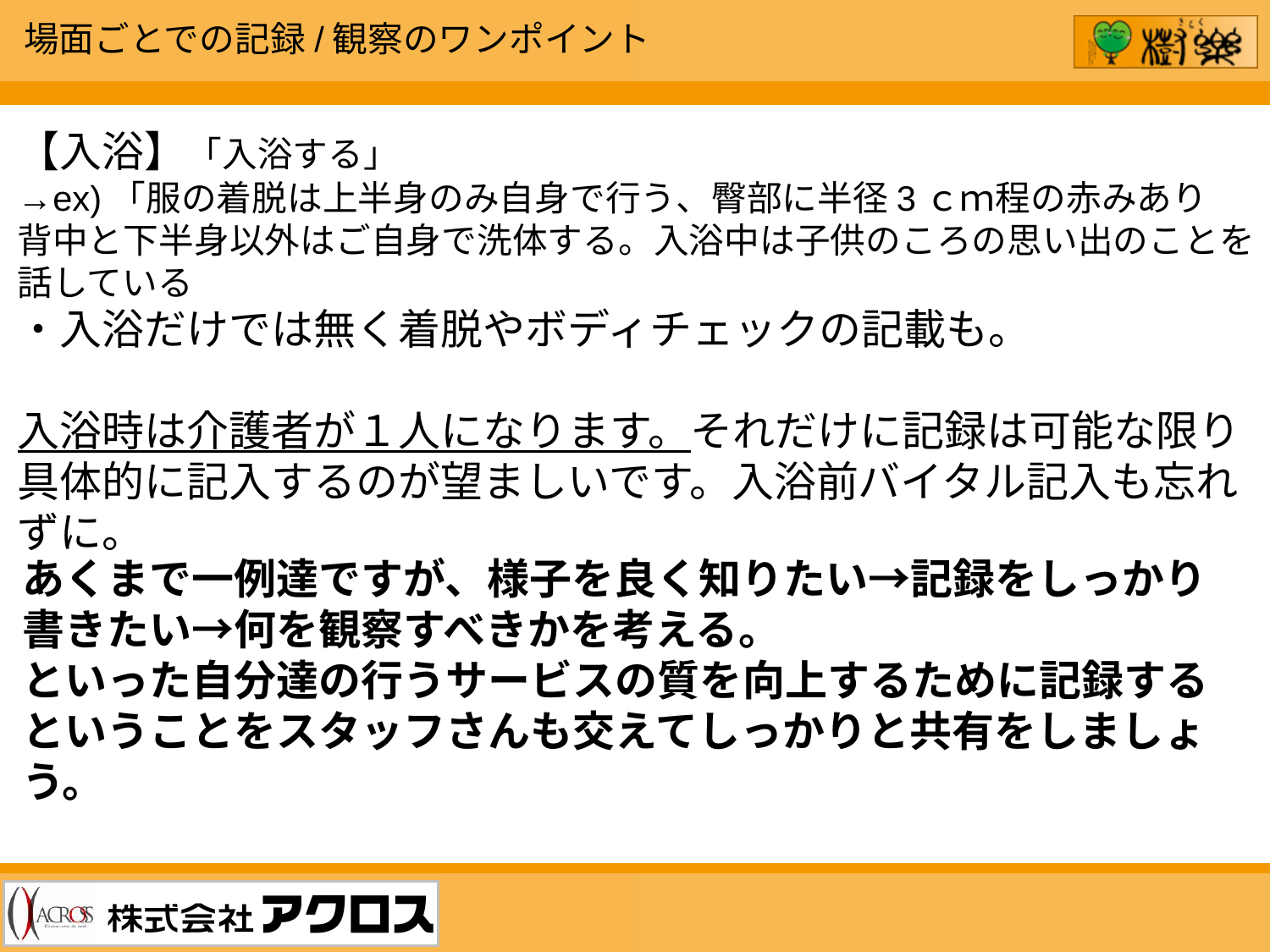

場面ごとでの記録/観察のワンポイント
【入浴】「入浴する」
→ex)「服の着脱は上半身のみ自身で行う、臀部に半径3ｃｍ程の赤みあり
背中と下半身以外はご自身で洗体する。入浴中は子供のころの思い出のことを話している
・入浴だけでは無く着脱やボディチェックの記載も。

入浴時は介護者が１人になります。それだけに記録は可能な限り
具体的に記入するのが望ましいです。入浴前バイタル記入も忘れずに。
あくまで一例達ですが、様子を良く知りたい→記録をしっかり書きたい→何を観察すべきかを考える。
といった自分達の行うサービスの質を向上するために記録するということをスタッフさんも交えてしっかりと共有をしましょう。